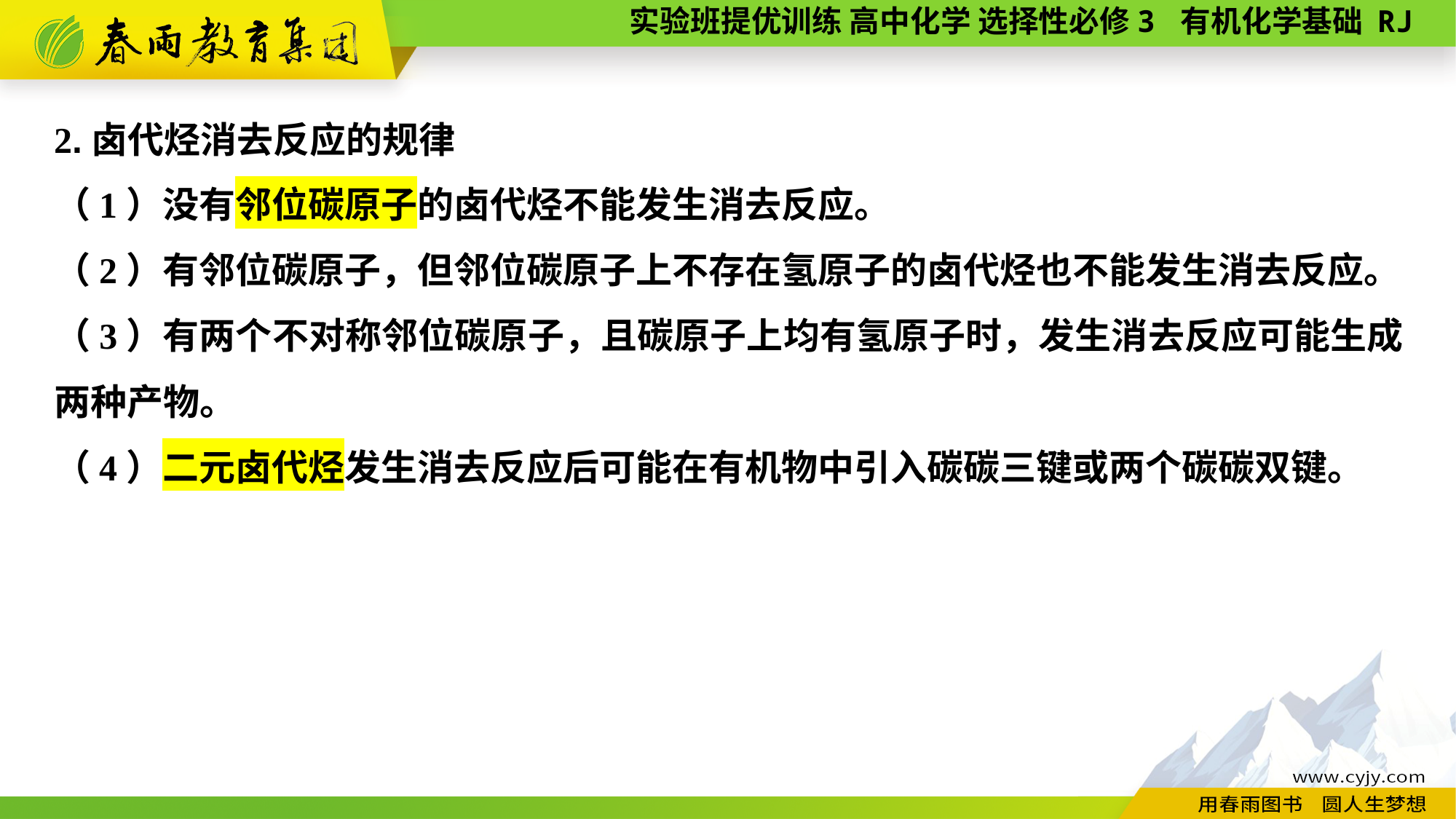

2.卤代烃消去反应的规律
（1）没有邻位碳原子的卤代烃不能发生消去反应。
（2）有邻位碳原子，但邻位碳原子上不存在氢原子的卤代烃也不能发生消去反应。
（3）有两个不对称邻位碳原子，且碳原子上均有氢原子时，发生消去反应可能生成两种产物。
（4）二元卤代烃发生消去反应后可能在有机物中引入碳碳三键或两个碳碳双键。